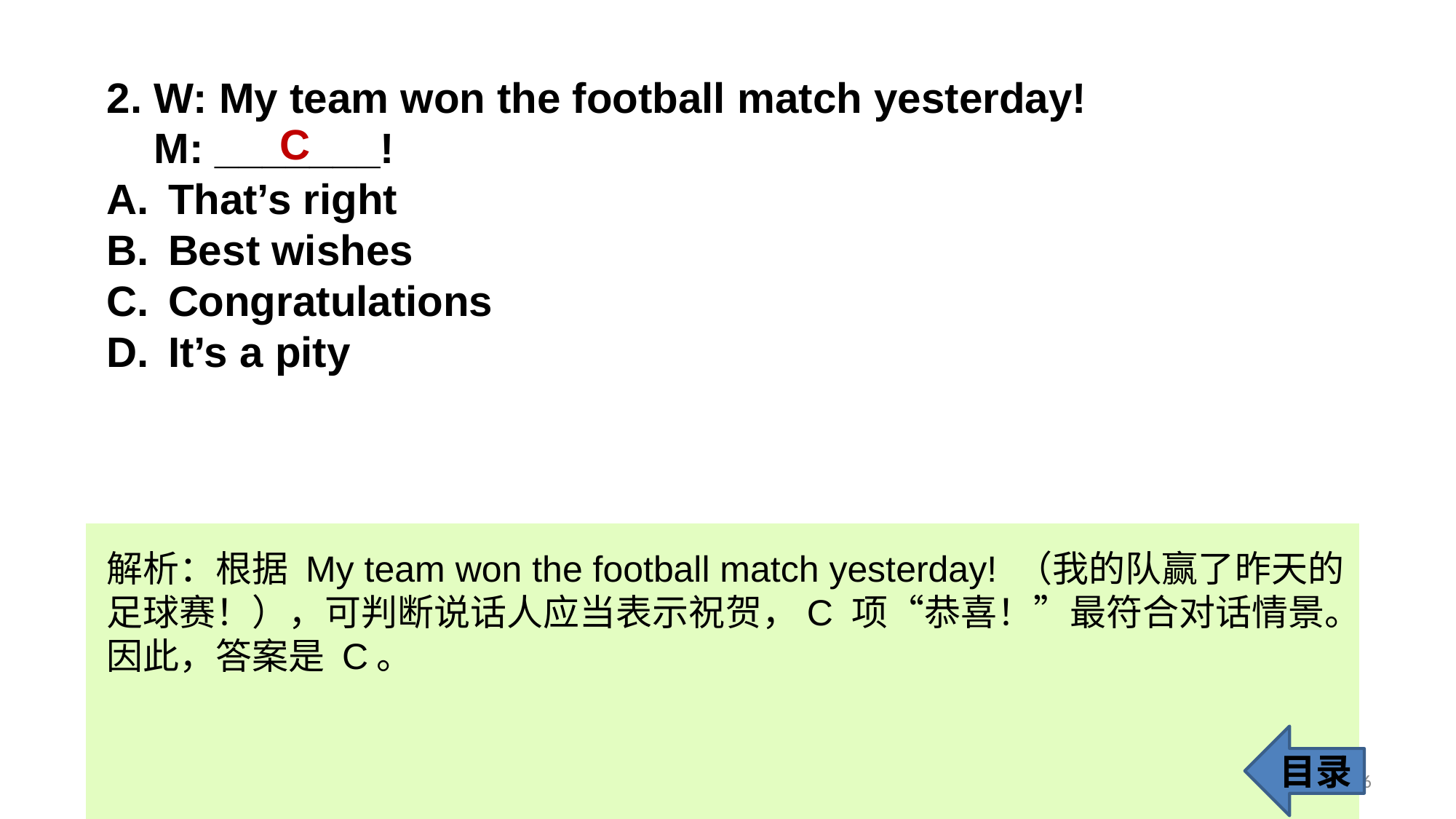

2. W: My team won the football match yesterday!
    M: _______!
That’s right
Best wishes
Congratulations
It’s a pity
C

解析：根据 My team won the football match yesterday! （我的队赢了昨天的足球赛！），可判断说话人应当表示祝贺，C 项“恭喜！”最符合对话情景。因此，答案是 C。
目录
6